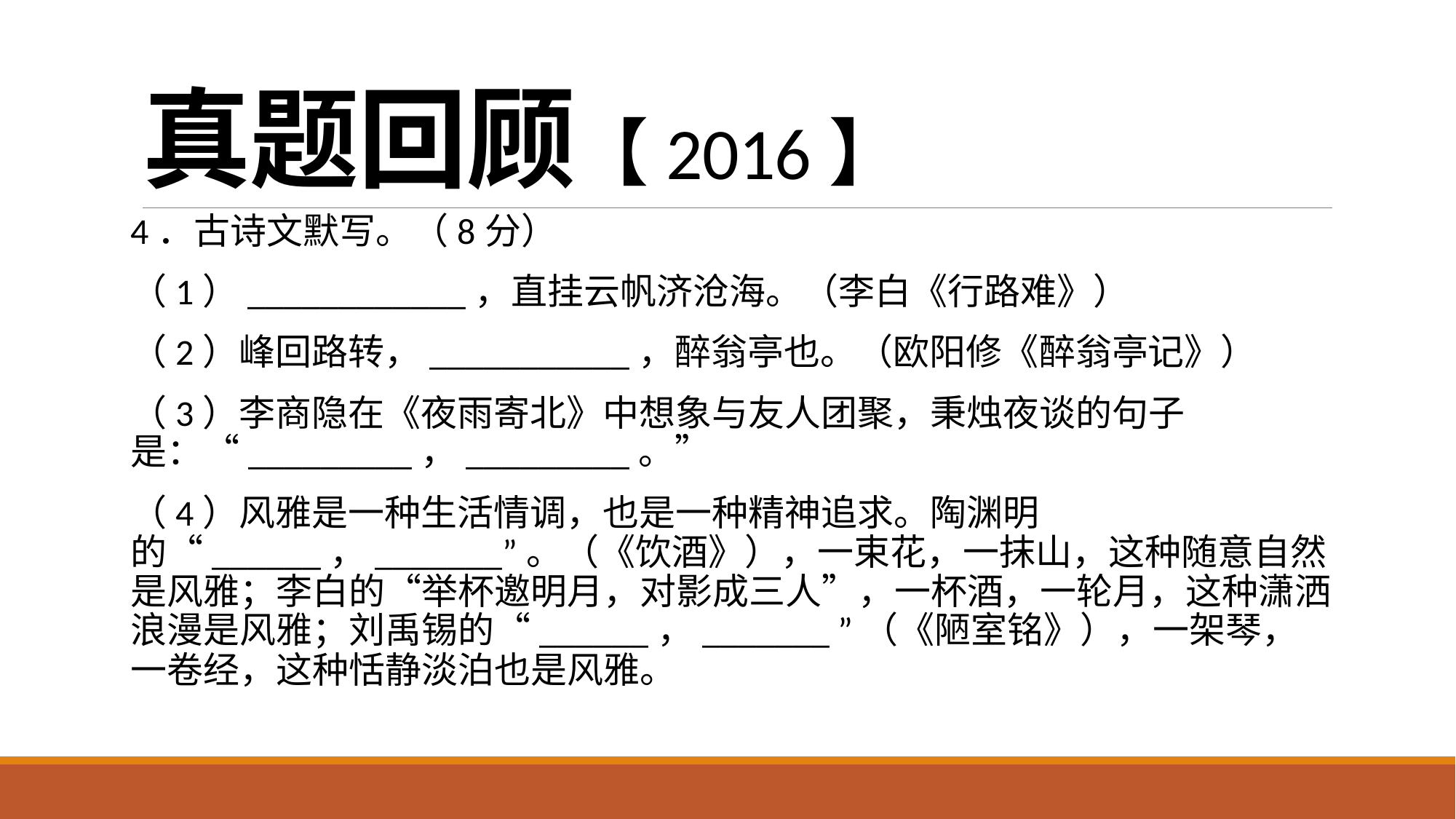

# 真题回顾【2016】
4．古诗文默写。（8分）
（1）____________，直挂云帆济沧海。（李白《行路难》）
（2）峰回路转，___________，醉翁亭也。（欧阳修《醉翁亭记》）
（3）李商隐在《夜雨寄北》中想象与友人团聚，秉烛夜谈的句子是：“_________，_________。”
（4）风雅是一种生活情调，也是一种精神追求。陶渊明的“______，_______”。（《饮酒》），一束花，一抹山，这种随意自然是风雅；李白的“举杯邀明月，对影成三人”，一杯酒，一轮月，这种潇洒浪漫是风雅；刘禹锡的“______，_______ ”（《陋室铭》），一架琴，一卷经，这种恬静淡泊也是风雅。